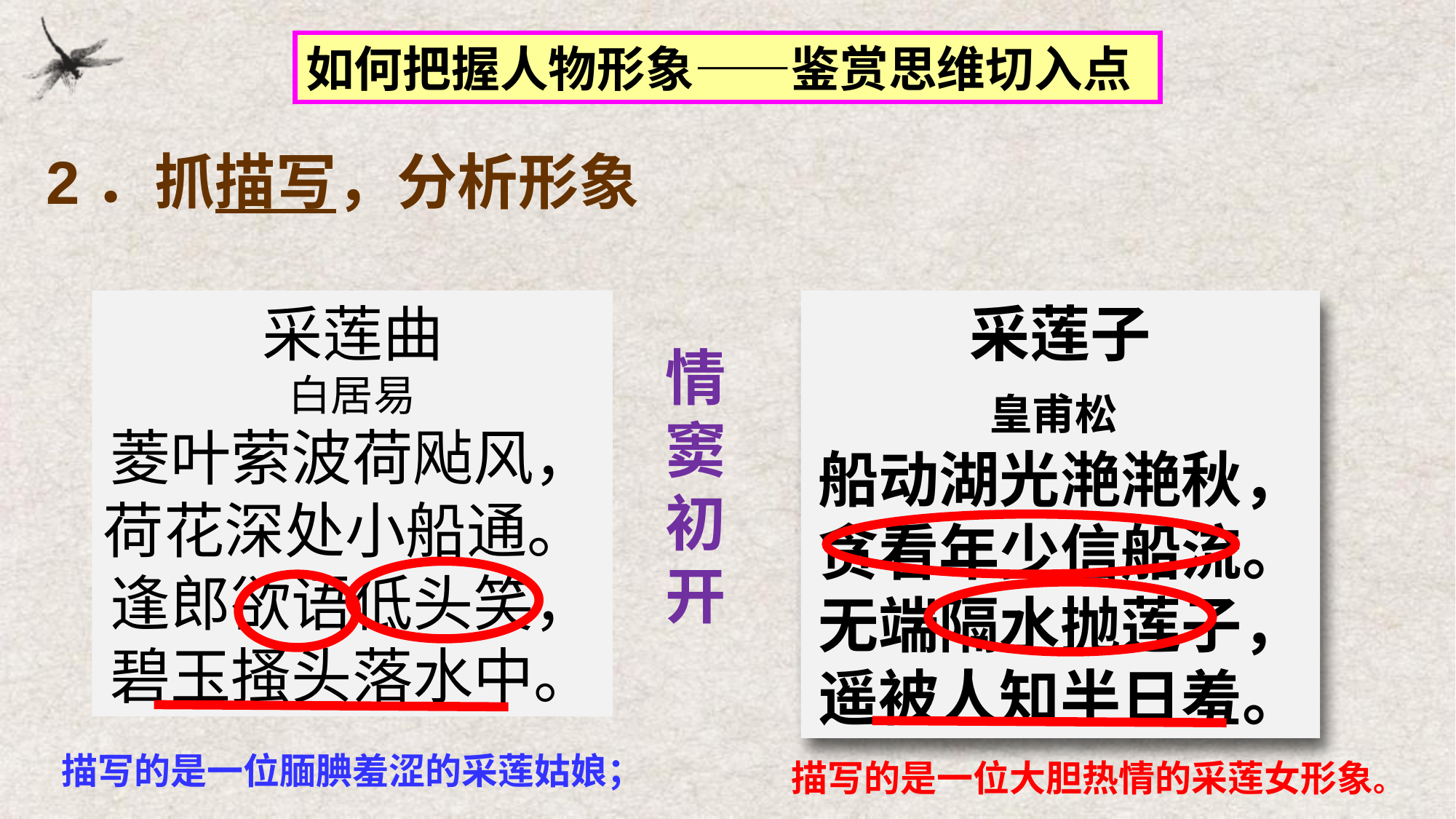

如何把握人物形象——鉴赏思维切入点
2．抓描写，分析形象
 采莲曲
白居易
菱叶萦波荷飐风，荷花深处小船通。
逢郎欲语低头笑，碧玉搔头落水中。
采莲子
皇甫松
船动湖光滟滟秋，
贪看年少信船流。
无端隔水抛莲子，
遥被人知半日羞。
情窦初开

描写的是一位腼腆羞涩的采莲姑娘；
描写的是一位大胆热情的采莲女形象。